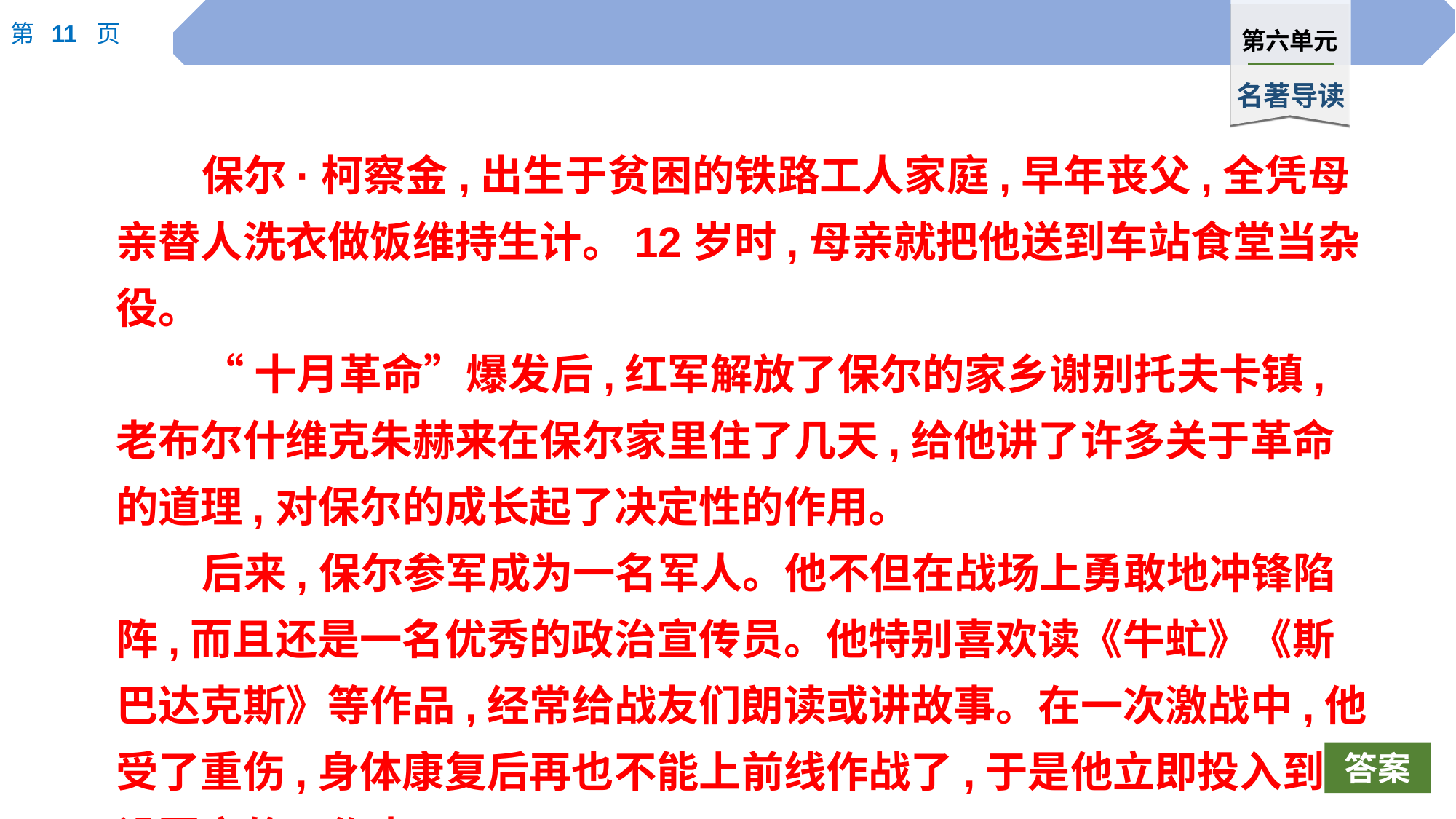

保尔·柯察金,出生于贫困的铁路工人家庭,早年丧父,全凭母亲替人洗衣做饭维持生计。12岁时,母亲就把他送到车站食堂当杂役。
“十月革命”爆发后,红军解放了保尔的家乡谢别托夫卡镇,老布尔什维克朱赫来在保尔家里住了几天,给他讲了许多关于革命的道理,对保尔的成长起了决定性的作用。
后来,保尔参军成为一名军人。他不但在战场上勇敢地冲锋陷阵,而且还是一名优秀的政治宣传员。他特别喜欢读《牛虻》《斯巴达克斯》等作品,经常给战友们朗读或讲故事。在一次激战中,他受了重伤,身体康复后再也不能上前线作战了,于是他立即投入到建设国家的工作中。
答案